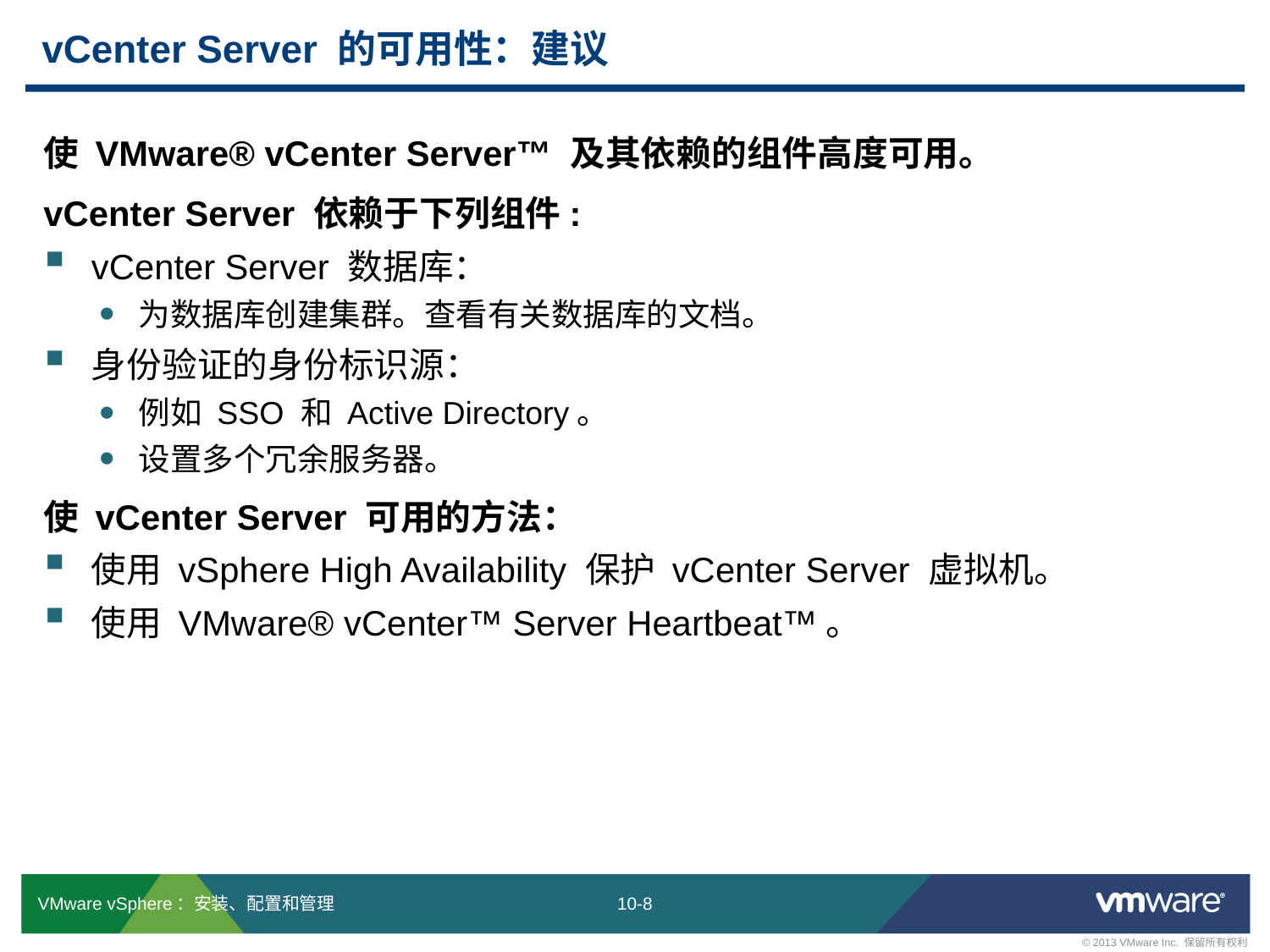

# vCenter Server 的可用性：建议
使 VMware® vCenter Server™ 及其依赖的组件高度可用。
vCenter Server 依赖于下列组件:
vCenter Server 数据库：
为数据库创建集群。查看有关数据库的文档。
身份验证的身份标识源：
例如 SSO 和 Active Directory。
设置多个冗余服务器。
使 vCenter Server 可用的方法：
使用 vSphere High Availability 保护 vCenter Server 虚拟机。
使用 VMware® vCenter™ Server Heartbeat™。